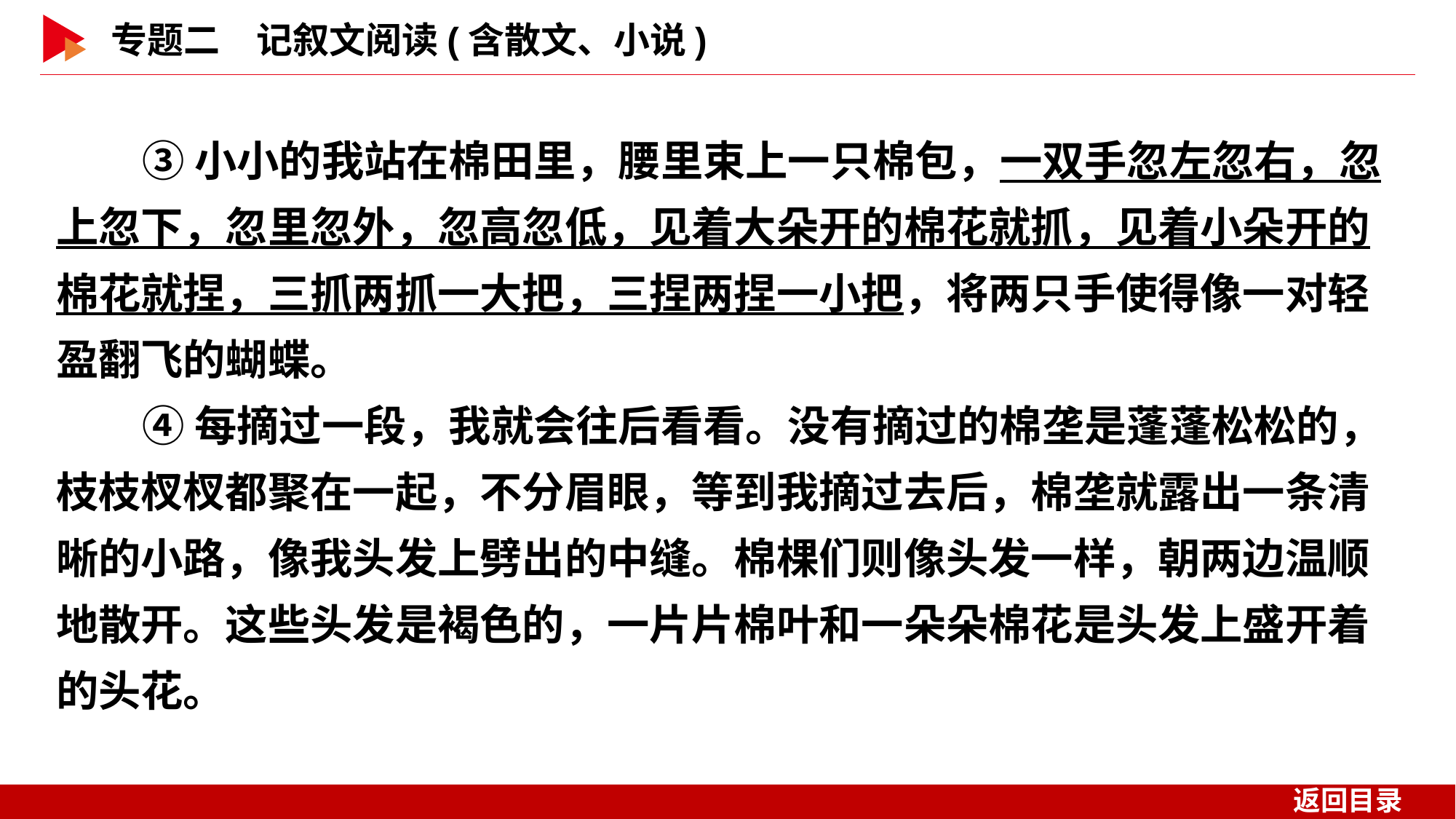

③小小的我站在棉田里，腰里束上一只棉包，一双手忽左忽右，忽上忽下，忽里忽外，忽高忽低，见着大朵开的棉花就抓，见着小朵开的棉花就捏，三抓两抓一大把，三捏两捏一小把，将两只手使得像一对轻盈翻飞的蝴蝶。
④每摘过一段，我就会往后看看。没有摘过的棉垄是蓬蓬松松的，枝枝杈杈都聚在一起，不分眉眼，等到我摘过去后，棉垄就露出一条清晰的小路，像我头发上劈出的中缝。棉棵们则像头发一样，朝两边温顺地散开。这些头发是褐色的，一片片棉叶和一朵朵棉花是头发上盛开着的头花。